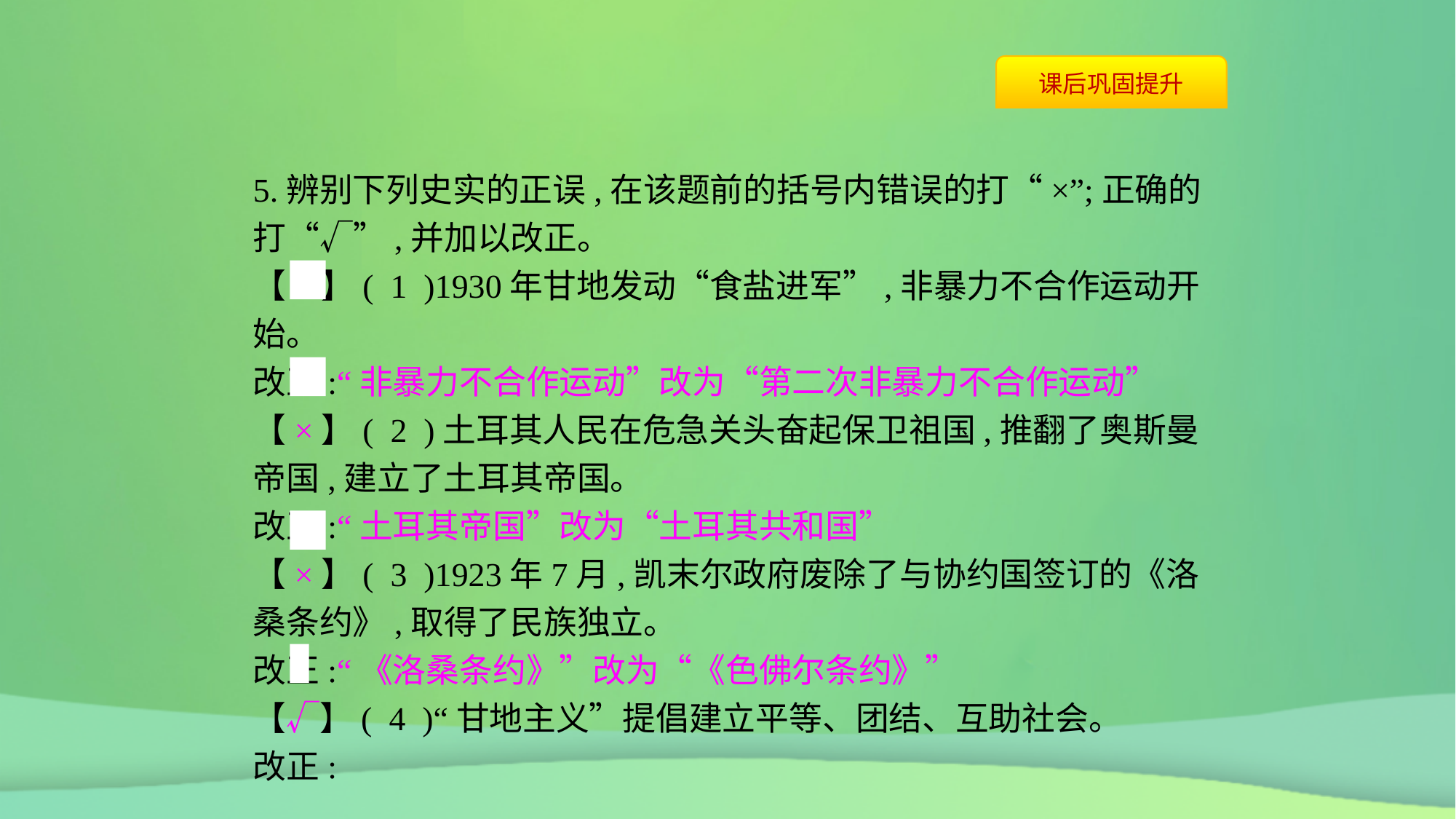

5.辨别下列史实的正误,在该题前的括号内错误的打“×”;正确的打“√”,并加以改正。
【×】(  1  )1930年甘地发动“食盐进军”,非暴力不合作运动开始。
改正:“非暴力不合作运动”改为“第二次非暴力不合作运动”
【×】(  2  )土耳其人民在危急关头奋起保卫祖国,推翻了奥斯曼帝国,建立了土耳其帝国。
改正:“土耳其帝国”改为“土耳其共和国”
【×】(  3  )1923年7月,凯末尔政府废除了与协约国签订的《洛桑条约》,取得了民族独立。
改正:“《洛桑条约》”改为“《色佛尔条约》”
【√】(  4  )“甘地主义”提倡建立平等、团结、互助社会。
改正: